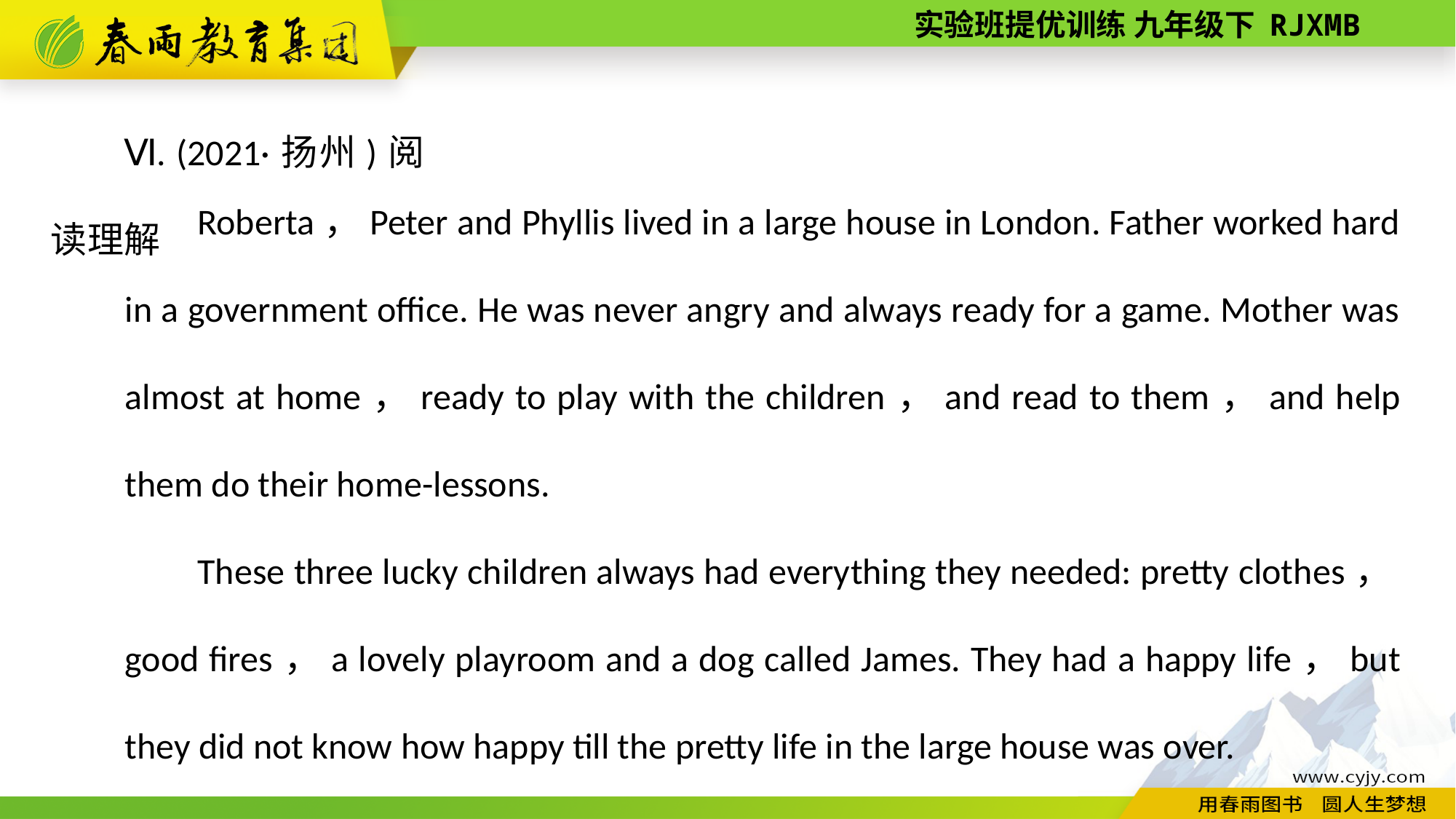

Ⅵ. (2021·扬州)阅读理解
Roberta，Peter and Phyllis lived in a large house in London. Father worked hard in a government office. He was never angry and always ready for a game. Mother was almost at home，ready to play with the children，and read to them，and help them do their home-­lessons.
These three lucky children always had everything they needed: pretty clothes，good fires，a lovely playroom and a dog called James. They had a happy life，but they did not know how happy till the pretty life in the large house was over.